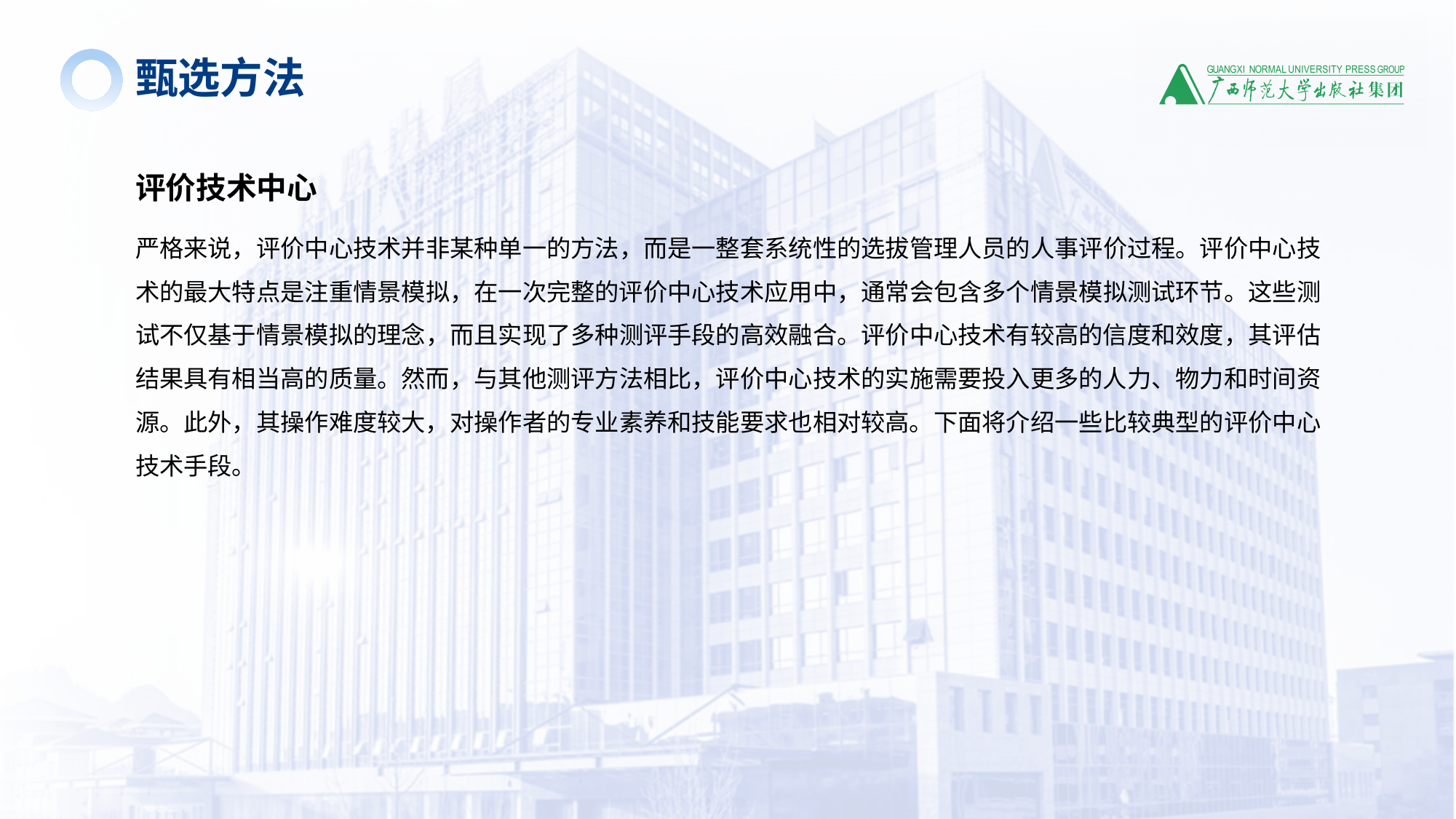

甄选方法

评价技术中心
严格来说，评价中心技术并非某种单一的方法，而是一整套系统性的选拔管理人员的人事评价过程。评价中心技术的最大特点是注重情景模拟，在一次完整的评价中心技术应用中，通常会包含多个情景模拟测试环节。这些测试不仅基于情景模拟的理念，而且实现了多种测评手段的高效融合。评价中心技术有较高的信度和效度，其评估结果具有相当高的质量。然而，与其他测评方法相比，评价中心技术的实施需要投入更多的人力、物力和时间资源。此外，其操作难度较大，对操作者的专业素养和技能要求也相对较高。下面将介绍一些比较典型的评价中心技术手段。